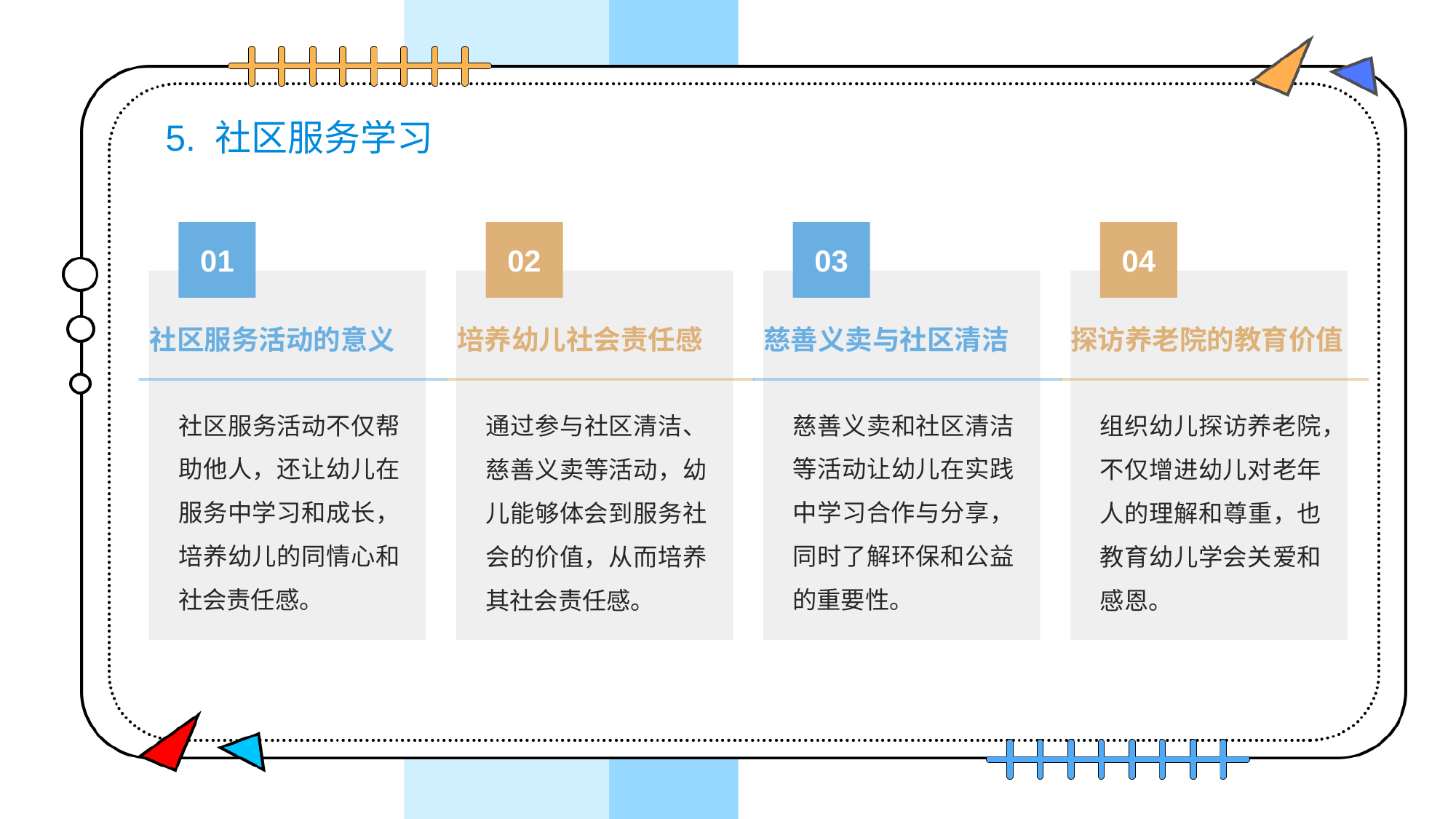

# 5. 社区服务学习
01
02
03
04

社区服务活动的意义
慈善义卖与社区清洁
培养幼儿社会责任感
探访养老院的教育价值
社区服务活动不仅帮助他人，还让幼儿在服务中学习和成长，培养幼儿的同情心和社会责任感。
慈善义卖和社区清洁等活动让幼儿在实践中学习合作与分享，同时了解环保和公益的重要性。
通过参与社区清洁、慈善义卖等活动，幼儿能够体会到服务社会的价值，从而培养其社会责任感。
组织幼儿探访养老院，不仅增进幼儿对老年人的理解和尊重，也教育幼儿学会关爱和感恩。